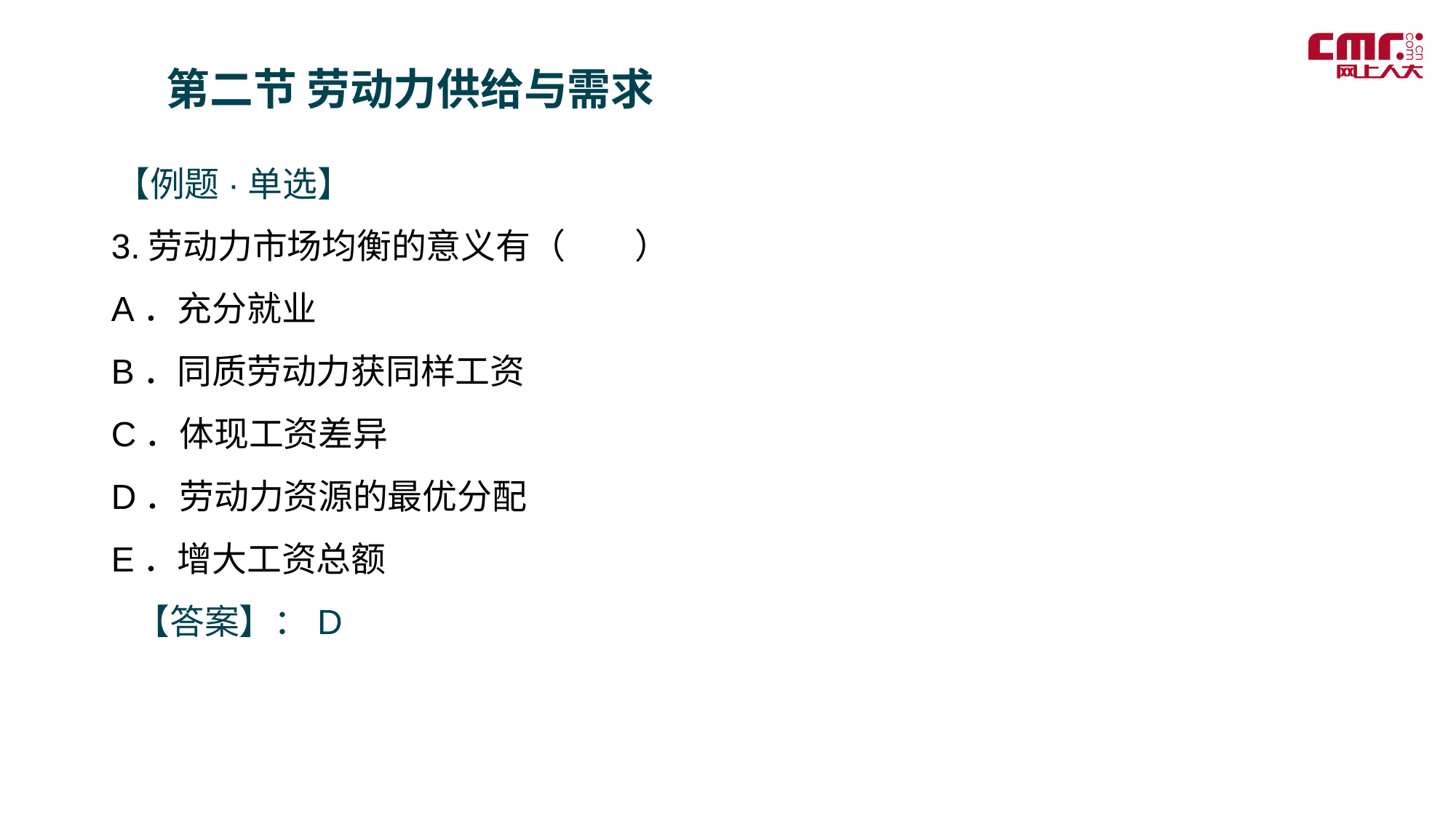

第二节 劳动力供给与需求
【例题·单选】
3.劳动力市场均衡的意义有（　　）
A．充分就业
B．同质劳动力获同样工资
C．体现工资差异
D．劳动力资源的最优分配
E．增大工资总额
  【答案】：D